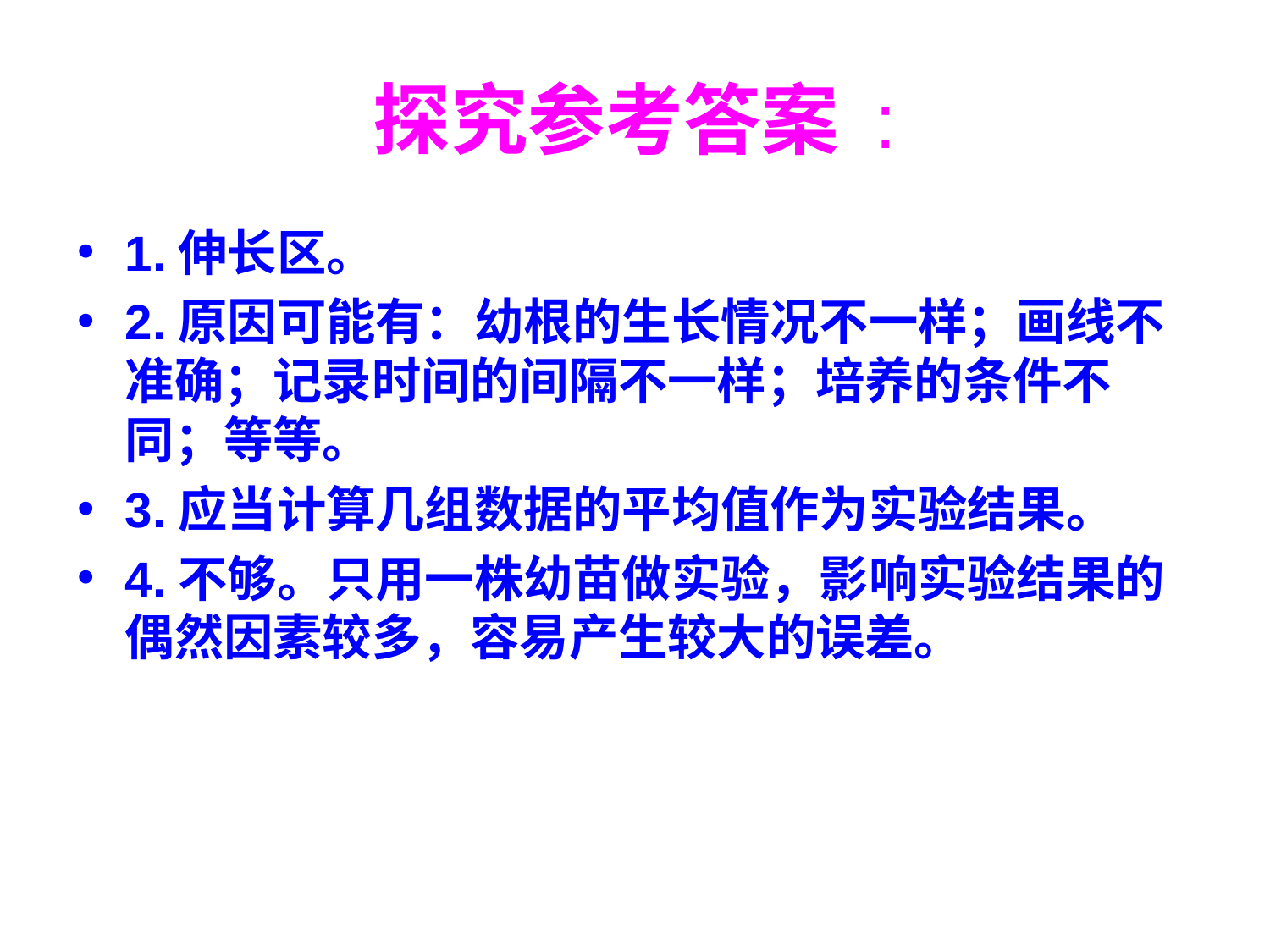

# 探究参考答案 :

1.伸长区。
2.原因可能有：幼根的生长情况不一样；画线不准确；记录时间的间隔不一样；培养的条件不同；等等。
3.应当计算几组数据的平均值作为实验结果。
4.不够。只用一株幼苗做实验，影响实验结果的偶然因素较多，容易产生较大的误差。